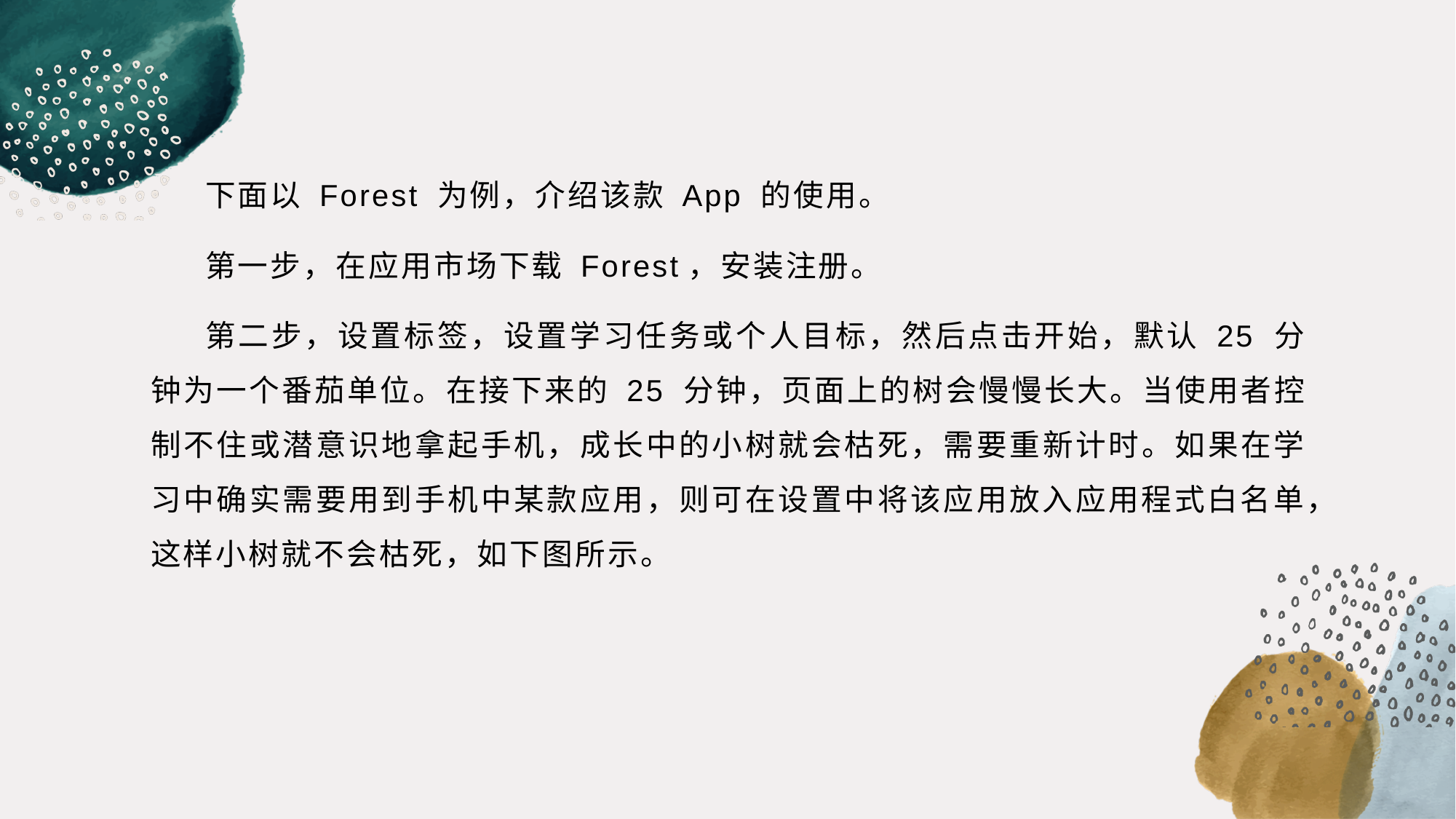

下面以 Forest 为例，介绍该款 App 的使用。
第一步，在应用市场下载 Forest，安装注册。
第二步，设置标签，设置学习任务或个人目标，然后点击开始，默认 25 分钟为一个番茄单位。在接下来的 25 分钟，页面上的树会慢慢长大。当使用者控制不住或潜意识地拿起手机，成长中的小树就会枯死，需要重新计时。如果在学习中确实需要用到手机中某款应用，则可在设置中将该应用放入应用程式白名单，这样小树就不会枯死，如下图所示。